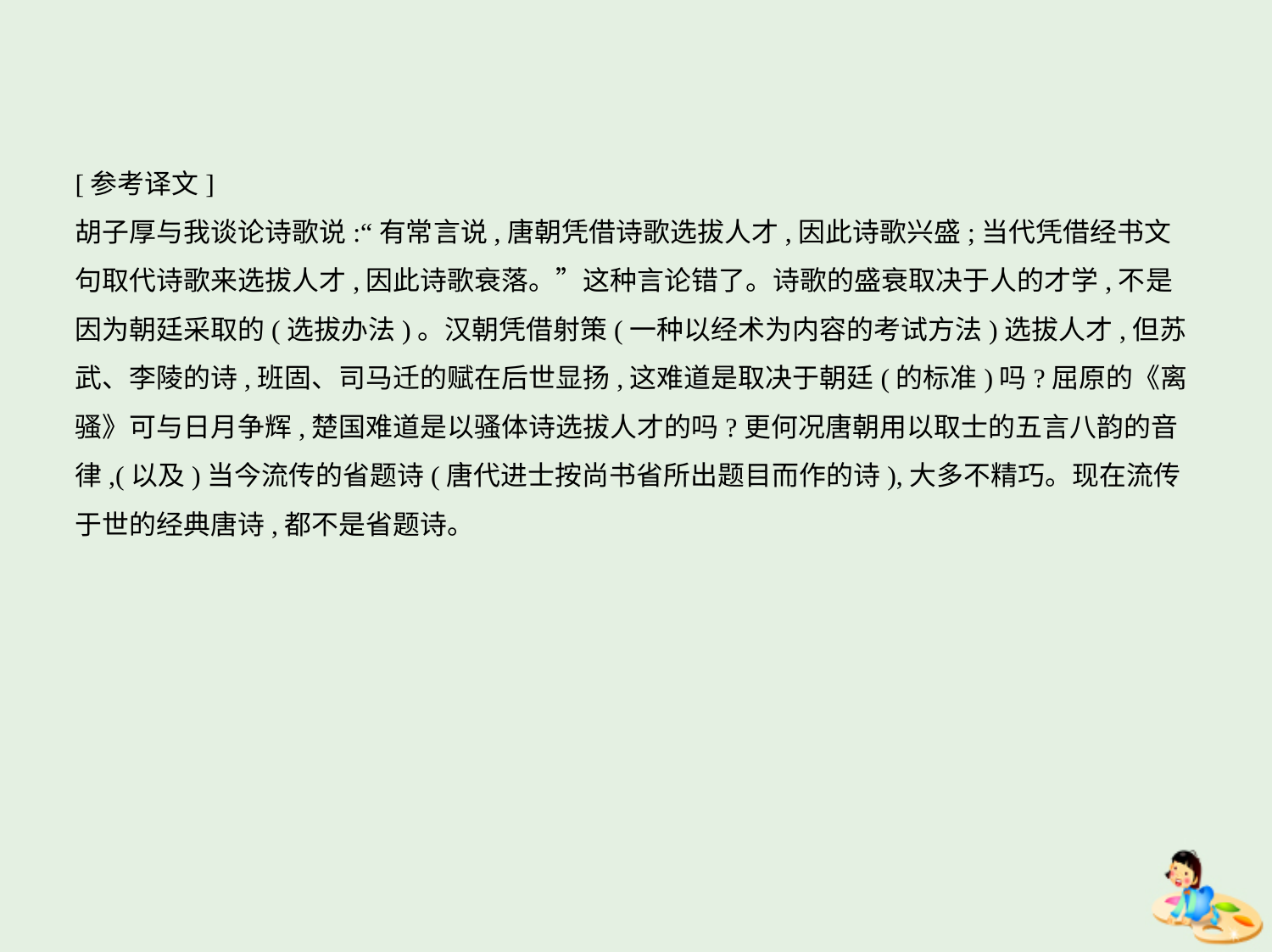

[参考译文]
胡子厚与我谈论诗歌说:“有常言说,唐朝凭借诗歌选拔人才,因此诗歌兴盛;当代凭借经书文
句取代诗歌来选拔人才,因此诗歌衰落。”这种言论错了。诗歌的盛衰取决于人的才学,不是
因为朝廷采取的(选拔办法)。汉朝凭借射策(一种以经术为内容的考试方法)选拔人才,但苏
武、李陵的诗,班固、司马迁的赋在后世显扬,这难道是取决于朝廷(的标准)吗?屈原的《离
骚》可与日月争辉,楚国难道是以骚体诗选拔人才的吗?更何况唐朝用以取士的五言八韵的音
律,(以及)当今流传的省题诗(唐代进士按尚书省所出题目而作的诗),大多不精巧。现在流传
于世的经典唐诗,都不是省题诗。